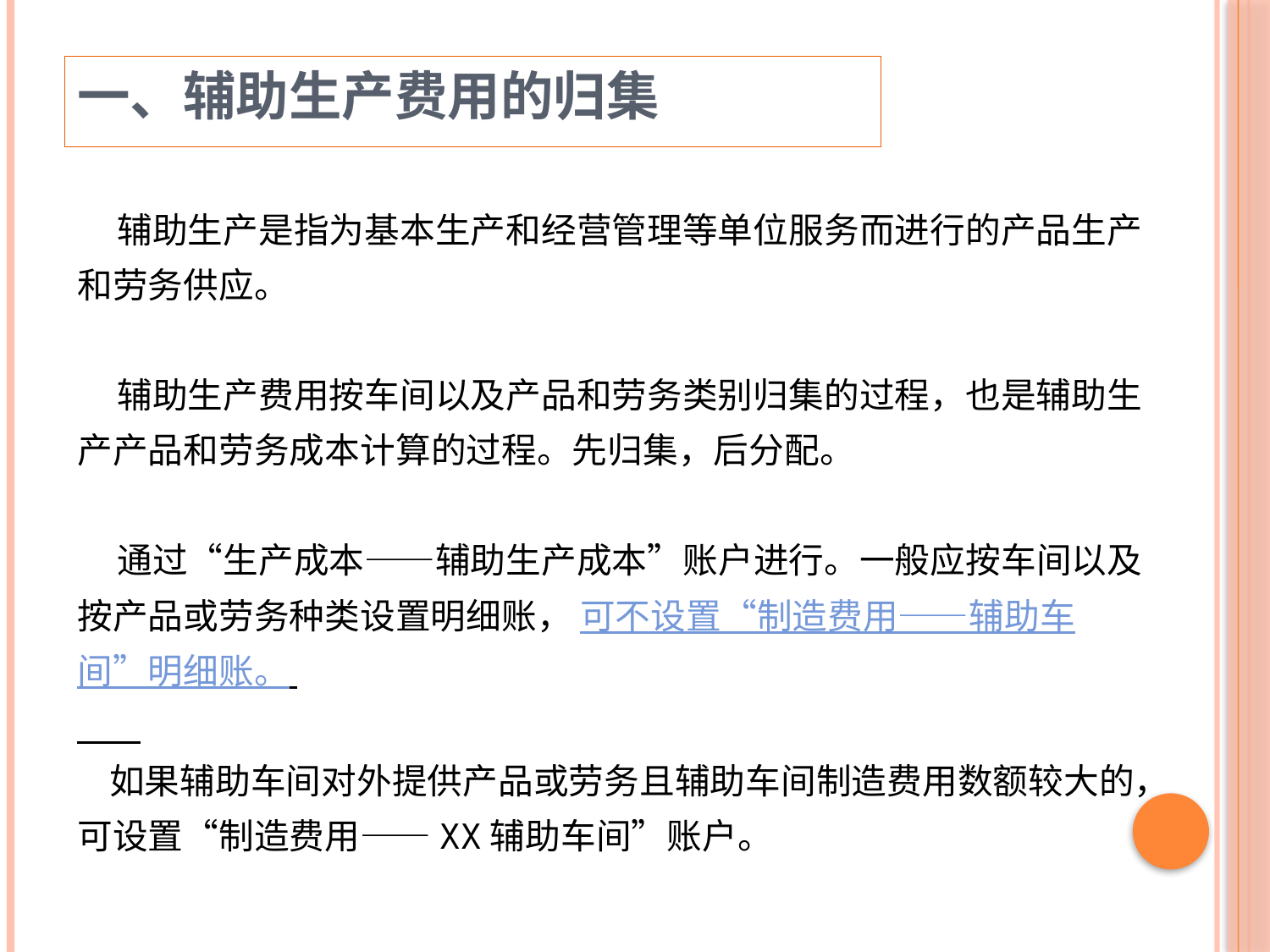

一、辅助生产费用的归集
    辅助生产是指为基本生产和经营管理等单位服务而进行的产品生产和劳务供应。

    辅助生产费用按车间以及产品和劳务类别归集的过程，也是辅助生产产品和劳务成本计算的过程。先归集，后分配。

    通过“生产成本——辅助生产成本”账户进行。一般应按车间以及按产品或劳务种类设置明细账， 可不设置“制造费用——辅助车间”明细账。

   如果辅助车间对外提供产品或劳务且辅助车间制造费用数额较大的，可设置“制造费用——XX辅助车间”账户。